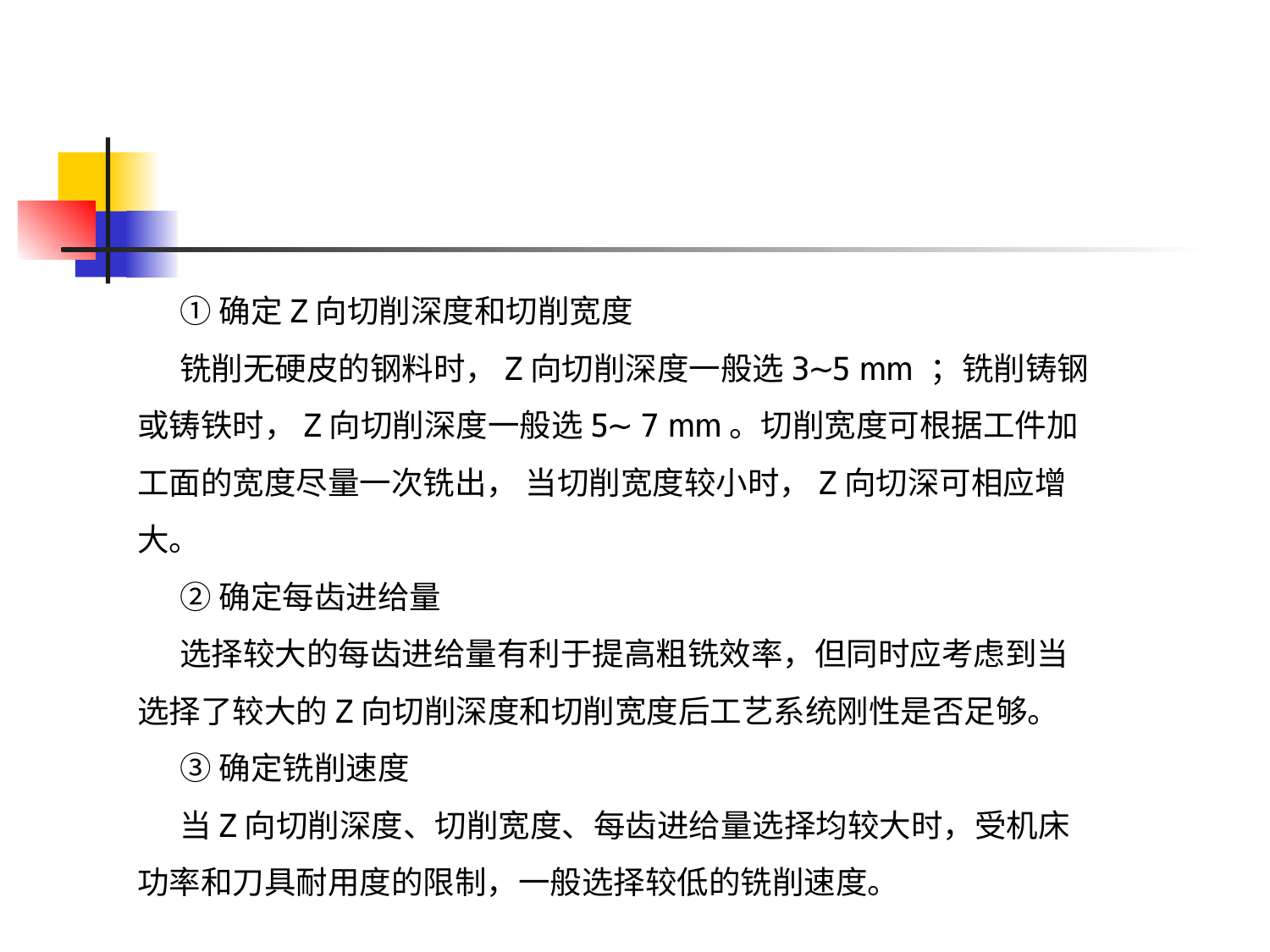

①确定Z向切削深度和切削宽度
铣削无硬皮的钢料时，Z向切削深度一般选3~5 mm ；铣削铸钢或铸铁时，Z向切削深度一般选5~ 7 mm。切削宽度可根据工件加工面的宽度尽量一次铣出， 当切削宽度较小时，Z向切深可相应增大。
②确定每齿进给量
选择较大的每齿进给量有利于提高粗铣效率，但同时应考虑到当选择了较大的Z向切削深度和切削宽度后工艺系统刚性是否足够。
③确定铣削速度
当Z向切削深度、切削宽度、每齿进给量选择均较大时，受机床功率和刀具耐用度的限制，一般选择较低的铣削速度。